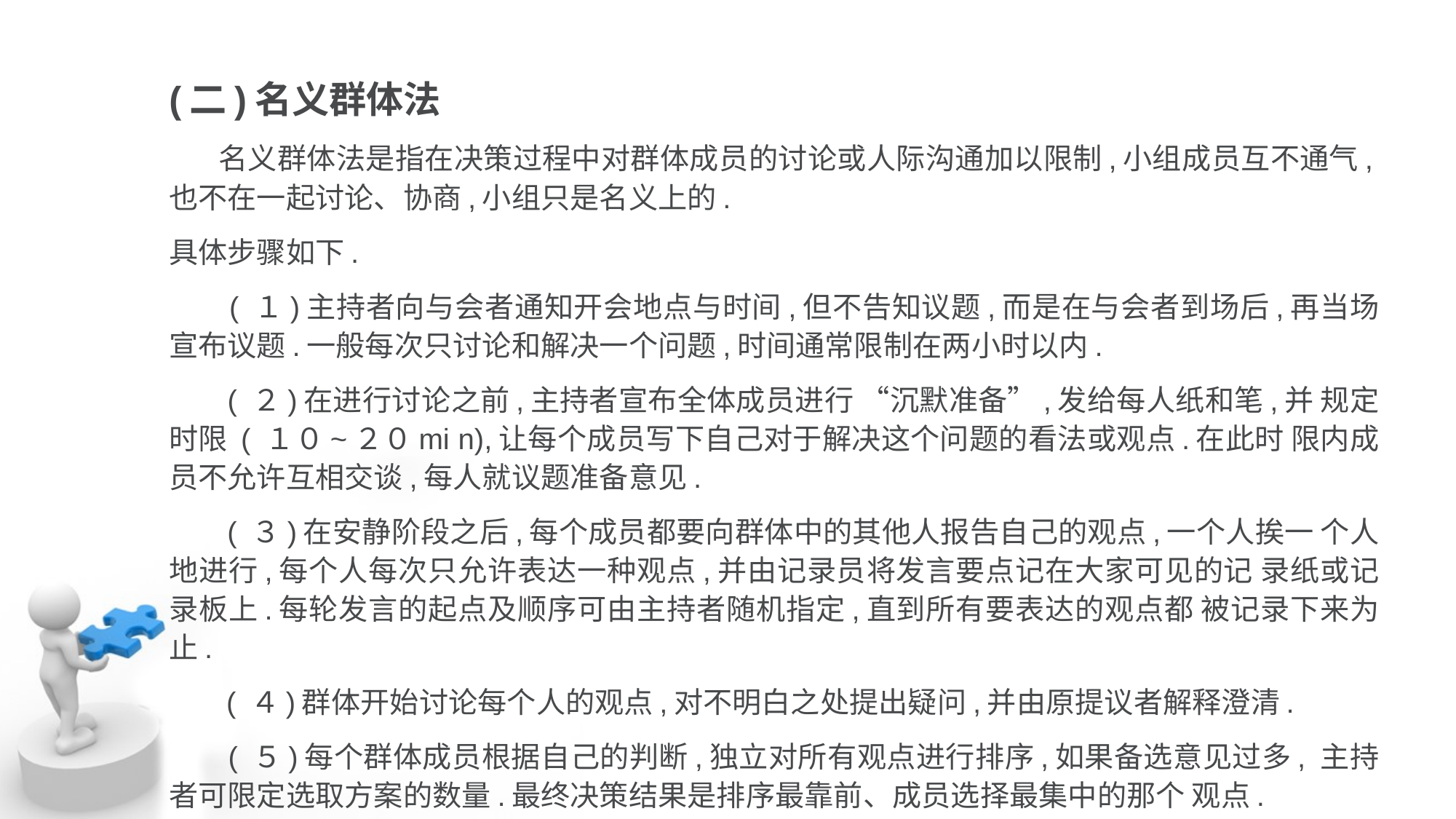

(二)名义群体法
       名义群体法是指在决策过程中对群体成员的讨论或人际沟通加以限制,小组成员互不通气,也不在一起讨论、协商,小组只是名义上的.
具体步骤如下.
       ( １)主持者向与会者通知开会地点与时间,但不告知议题,而是在与会者到场后,再当场宣布议题.一般每次只讨论和解决一个问题,时间通常限制在两小时以内.
       ( ２)在进行讨论之前,主持者宣布全体成员进行 “沉默准备”,发给每人纸和笔,并 规定时限 ( １０~２０mi n),让每个成员写下自己对于解决这个问题的看法或观点.在此时 限内成员不允许互相交谈,每人就议题准备意见.
       ( ３)在安静阶段之后,每个成员都要向群体中的其他人报告自己的观点,一个人挨一 个人地进行,每个人每次只允许表达一种观点,并由记录员将发言要点记在大家可见的记 录纸或记录板上.每轮发言的起点及顺序可由主持者随机指定,直到所有要表达的观点都 被记录下来为止.
       ( ４)群体开始讨论每个人的观点,对不明白之处提出疑问,并由原提议者解释澄清.
       ( ５)每个群体成员根据自己的判断,独立对所有观点进行排序,如果备选意见过多, 主持者可限定选取方案的数量.最终决策结果是排序最靠前、成员选择最集中的那个 观点.